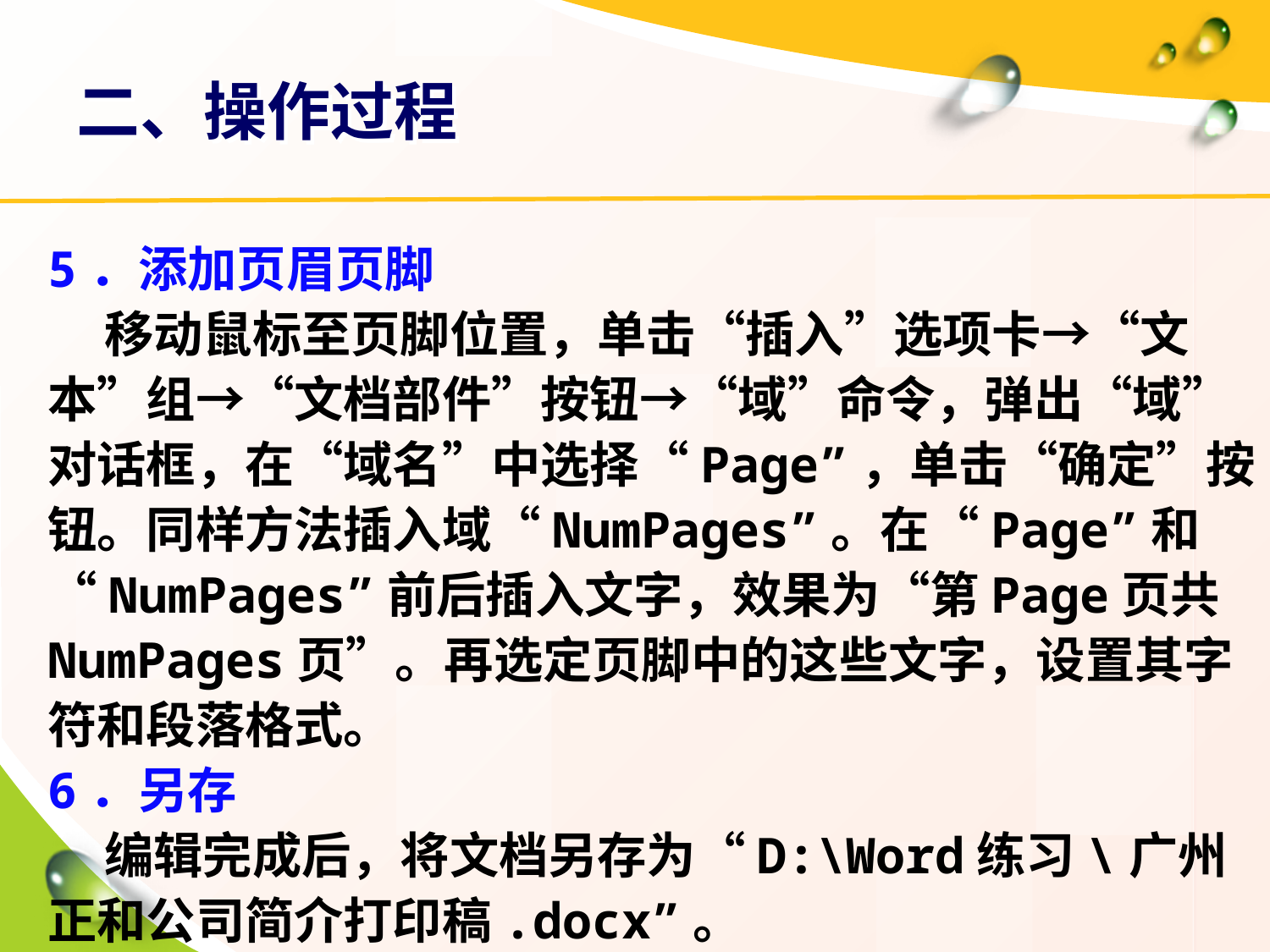

# 二、操作过程
5．添加页眉页脚
    移动鼠标至页脚位置，单击“插入”选项卡→“文本”组→“文档部件”按钮→“域”命令，弹出“域”对话框，在“域名”中选择“Page”，单击“确定”按钮。同样方法插入域“NumPages”。在“Page”和“NumPages”前后插入文字，效果为“第Page页共NumPages页”。再选定页脚中的这些文字，设置其字符和段落格式。
6．另存
    编辑完成后，将文档另存为“D:\Word练习\广州正和公司简介打印稿.docx”。